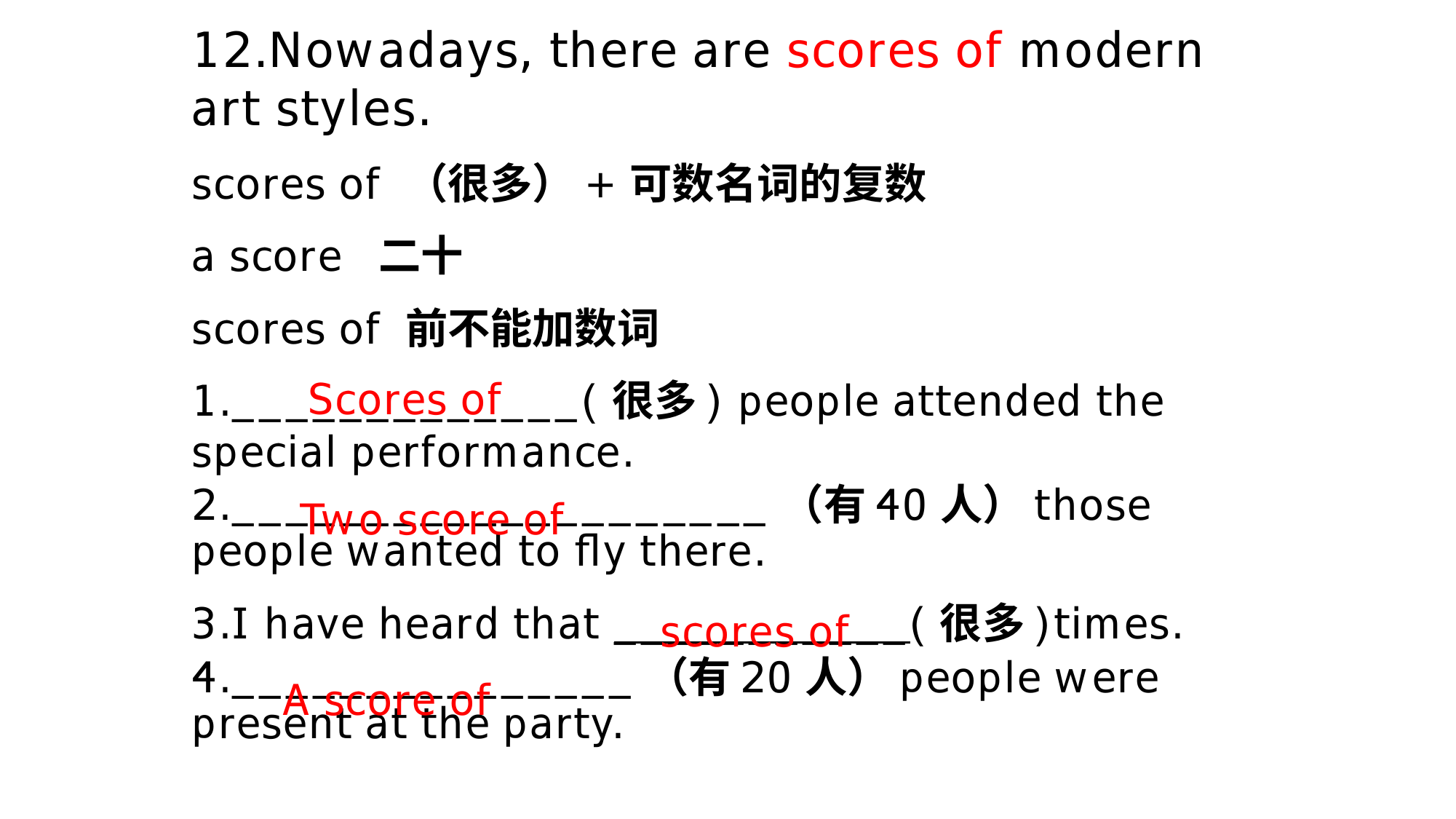

12.Nowadays, there are scores of modern art styles.
scores of （很多）+可数名词的复数
a score  二十
scores of 前不能加数词
1._____________(很多) people attended the special performance.
2.____________________（有40人）those people wanted to fly there.
3.I have heard that ___________(很多)times.
4._______________（有20人）people were present at the party.

Scores of
Two score of
scores of
A score of